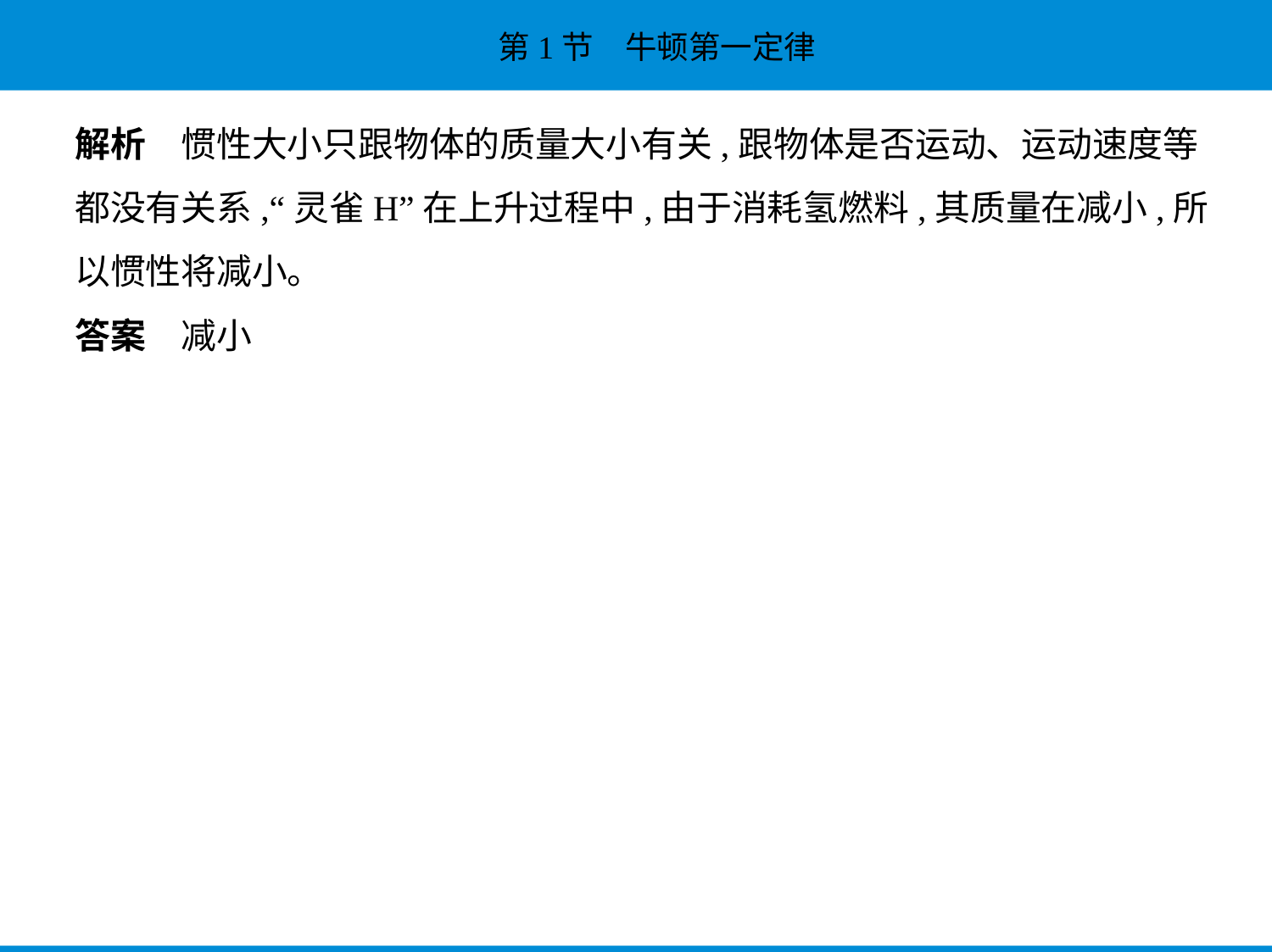

解析　惯性大小只跟物体的质量大小有关,跟物体是否运动、运动速度等
都没有关系,“灵雀H”在上升过程中,由于消耗氢燃料,其质量在减小,所
以惯性将减小。
答案　减小